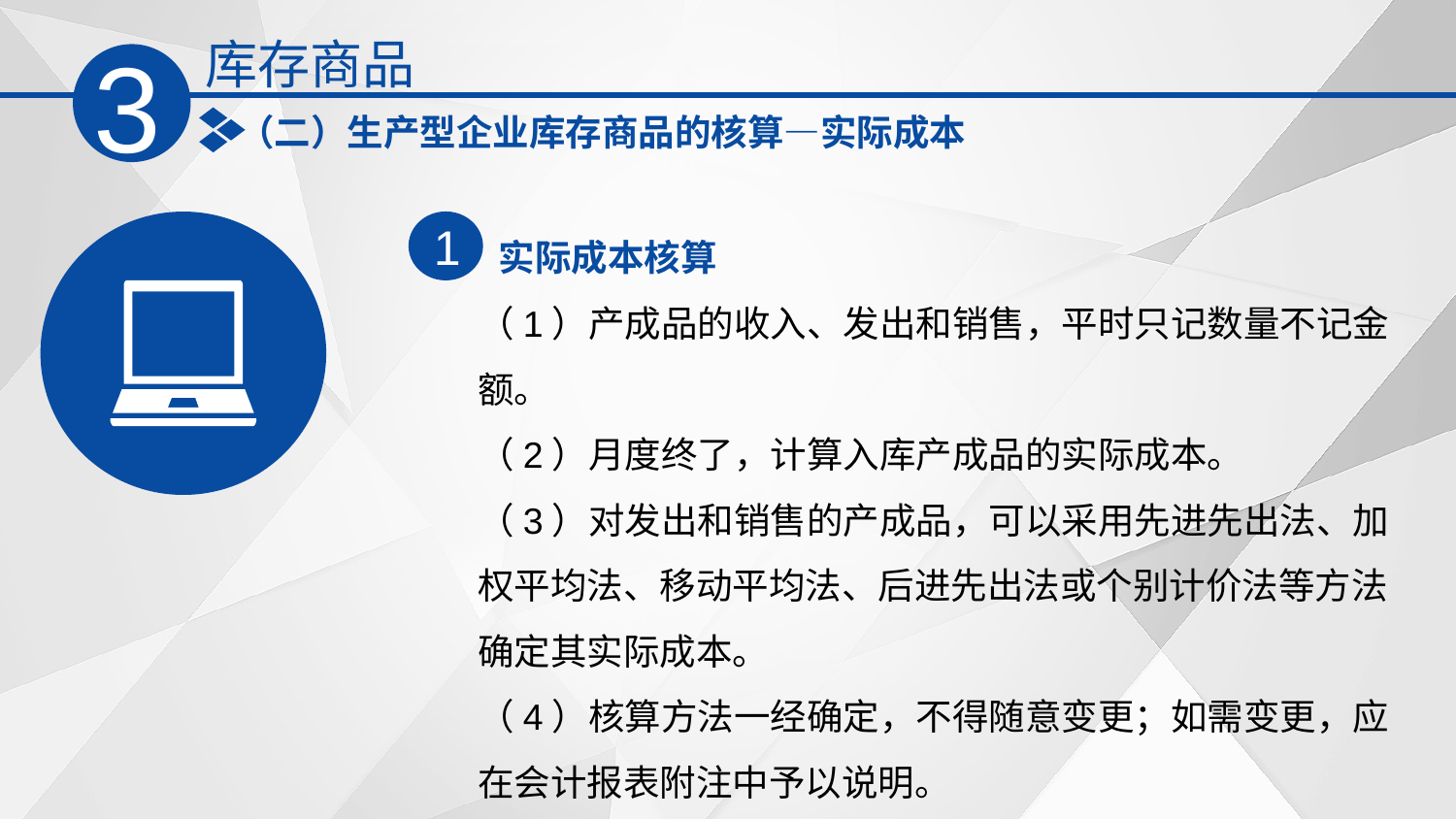

库存商品
3

（二）生产型企业库存商品的核算—实际成本

实际成本核算
1

（1）产成品的收入、发出和销售，平时只记数量不记金额。
（2）月度终了，计算入库产成品的实际成本。
（3）对发出和销售的产成品，可以采用先进先出法、加权平均法、移动平均法、后进先出法或个别计价法等方法确定其实际成本。
（4）核算方法一经确定，不得随意变更；如需变更，应在会计报表附注中予以说明。